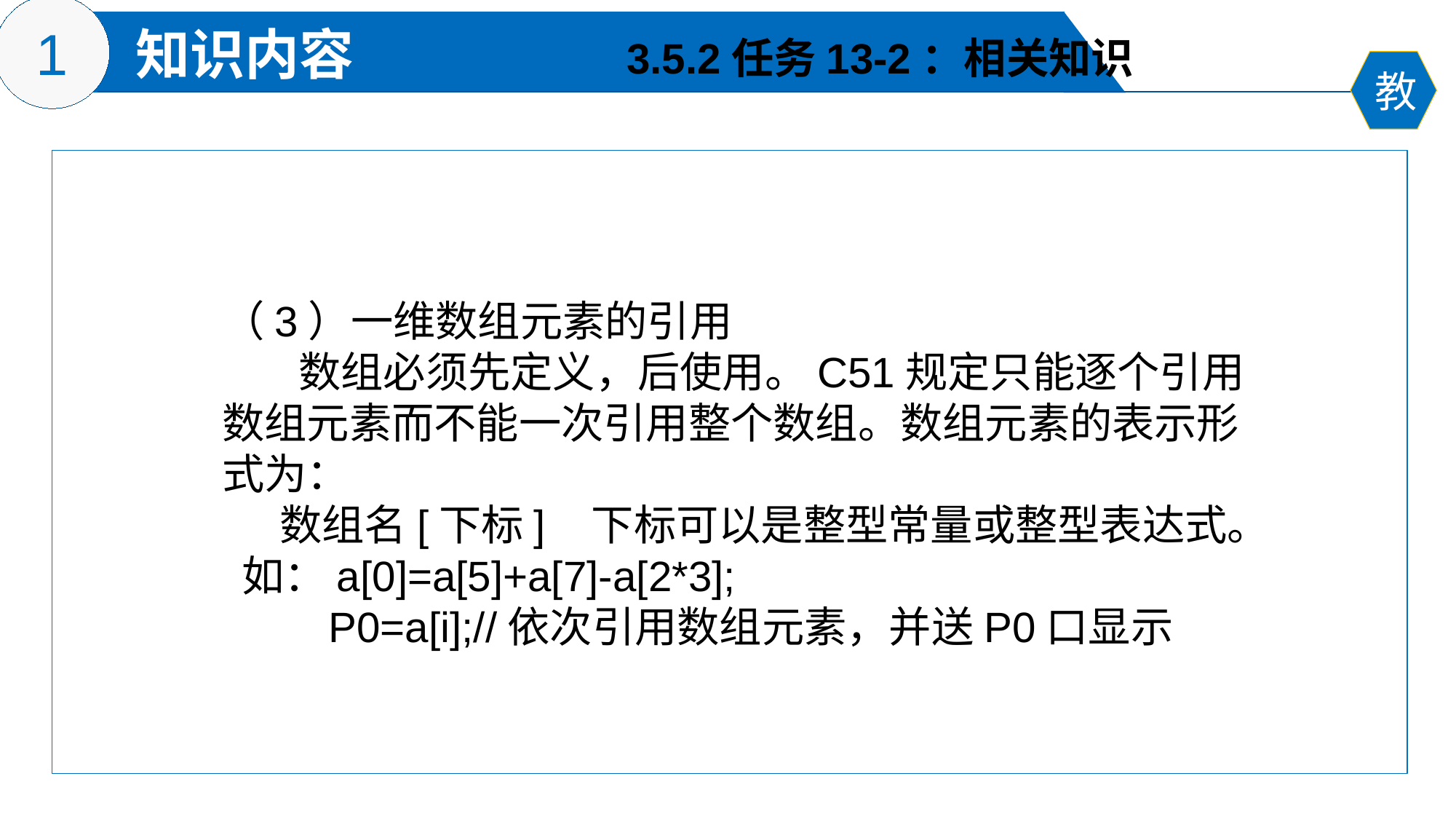

3.5.2任务13-2：相关知识
（3）一维数组元素的引用
       数组必须先定义，后使用。C51规定只能逐个引用数组元素而不能一次引用整个数组。数组元素的表示形式为：
     数组名[下标]   下标可以是整型常量或整型表达式。
 如：a[0]=a[5]+a[7]-a[2*3];
         P0=a[i];//依次引用数组元素，并送P0口显示